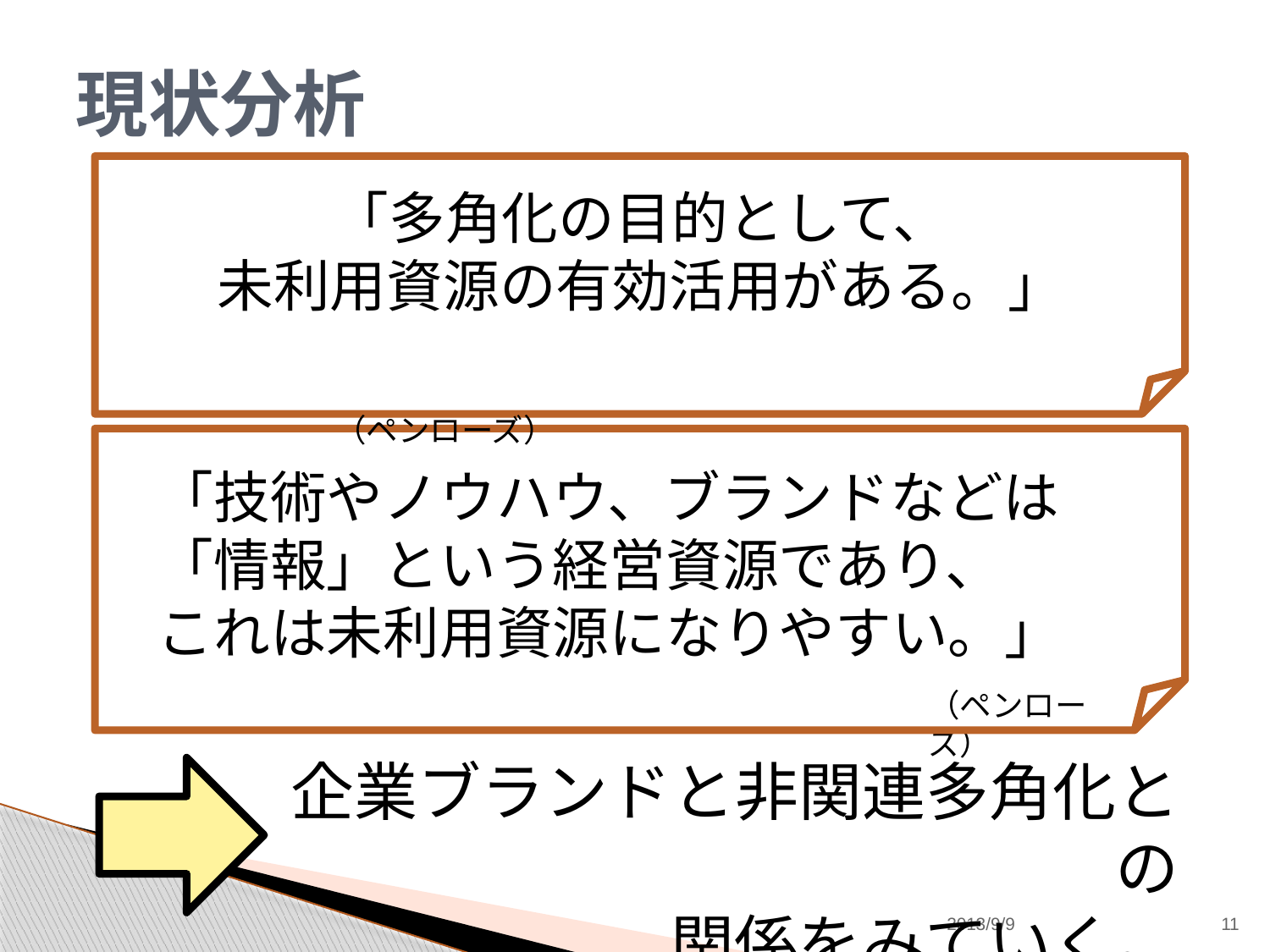

# 現状分析

「多角化の目的として、
未利用資源の有効活用がある。」
　　　　　　　　　　　　　　　　　　　　　　（ペンローズ）

「技術やノウハウ、ブランドなどは「情報」という経営資源であり、
これは未利用資源になりやすい。」
（ペンローズ）
企業ブランドと非関連多角化との
関係をみていく。

2013/9/9
11